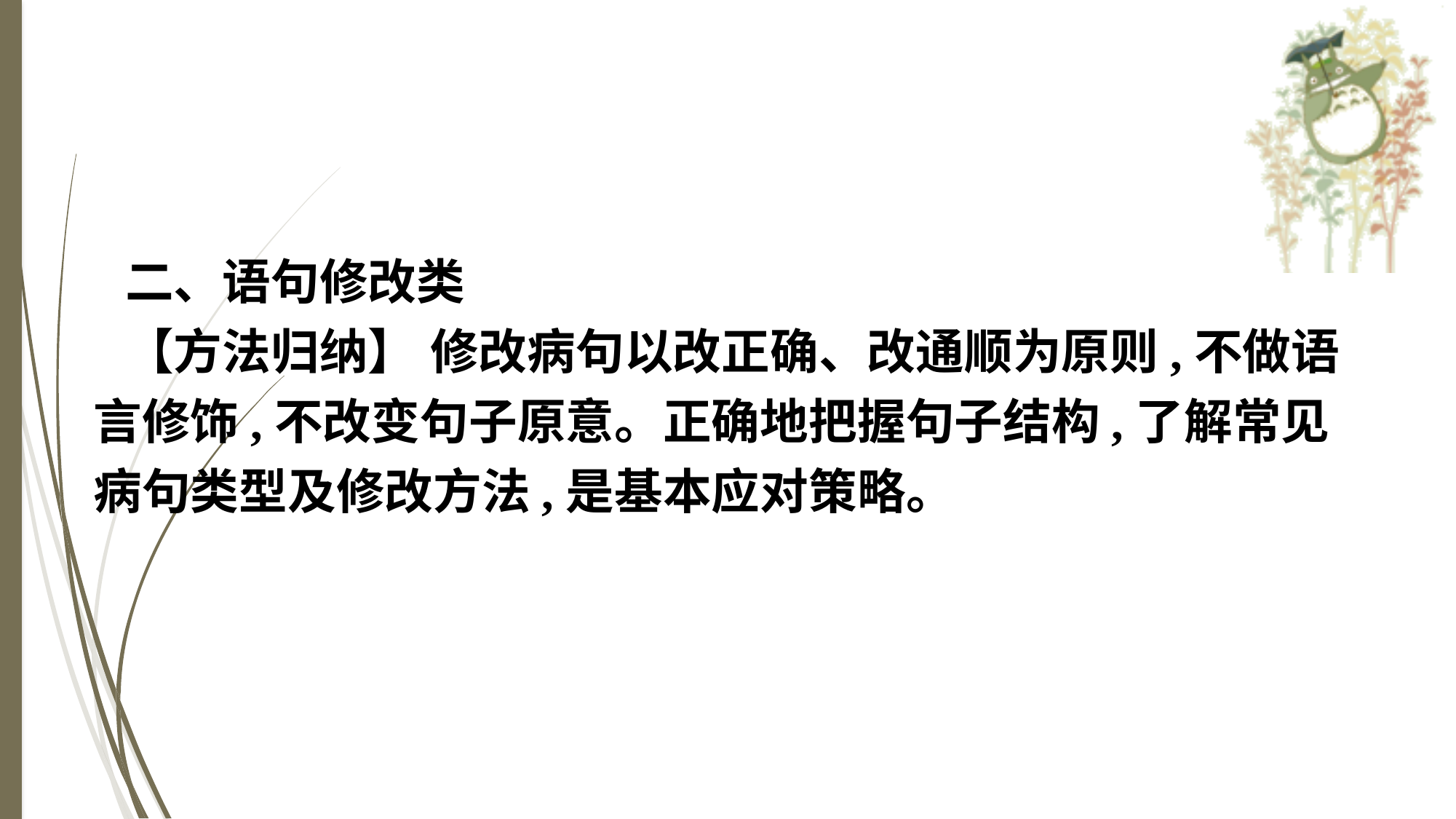

二、语句修改类
【方法归纳】 修改病句以改正确、改通顺为原则,不做语言修饰,不改变句子原意。正确地把握句子结构,了解常见病句类型及修改方法,是基本应对策略。